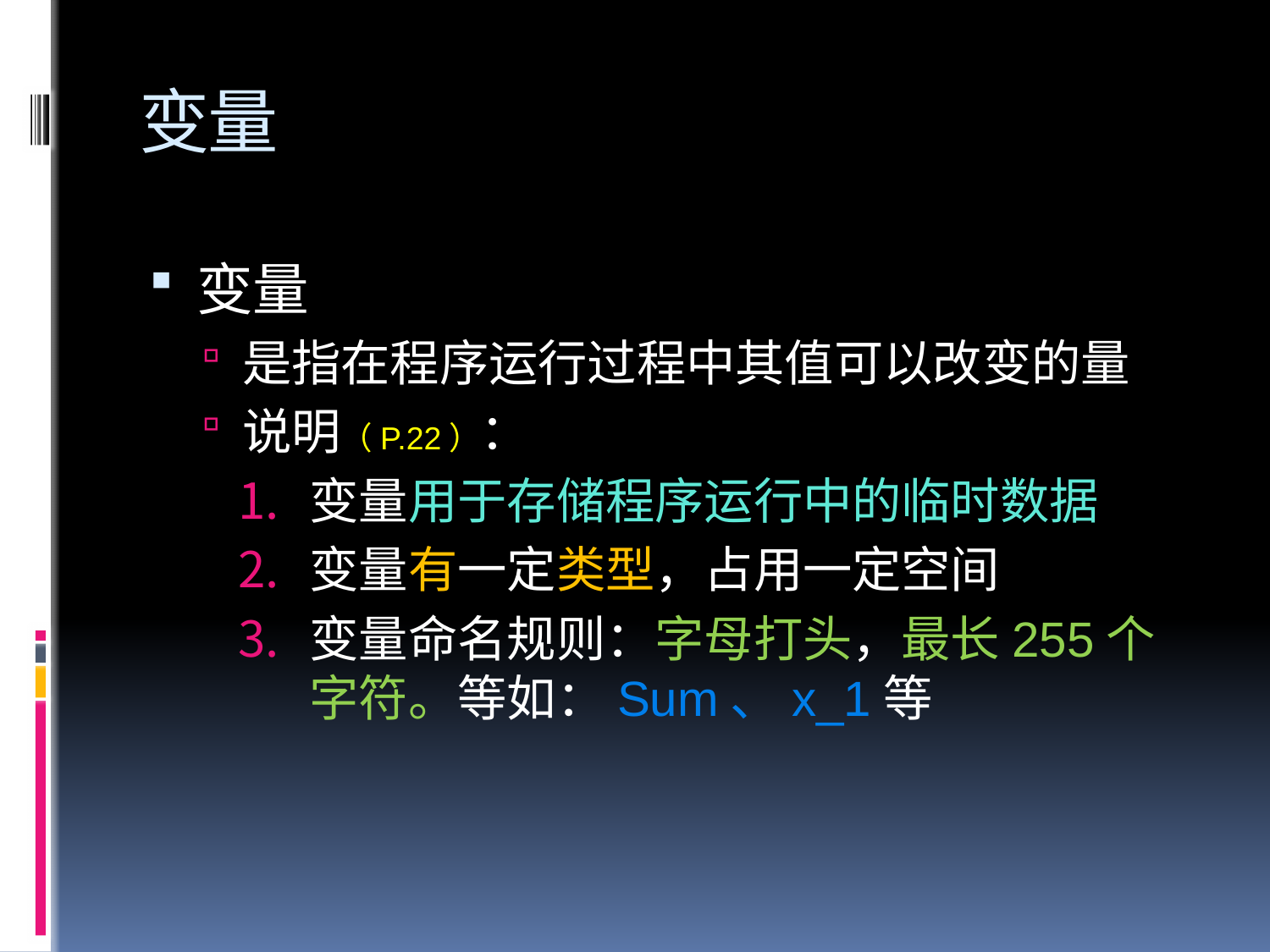

# 变量
变量
是指在程序运行过程中其值可以改变的量
说明（P.22）：
变量用于存储程序运行中的临时数据
变量有一定类型，占用一定空间
变量命名规则：字母打头，最长255个字符。等如：Sum、x_1等